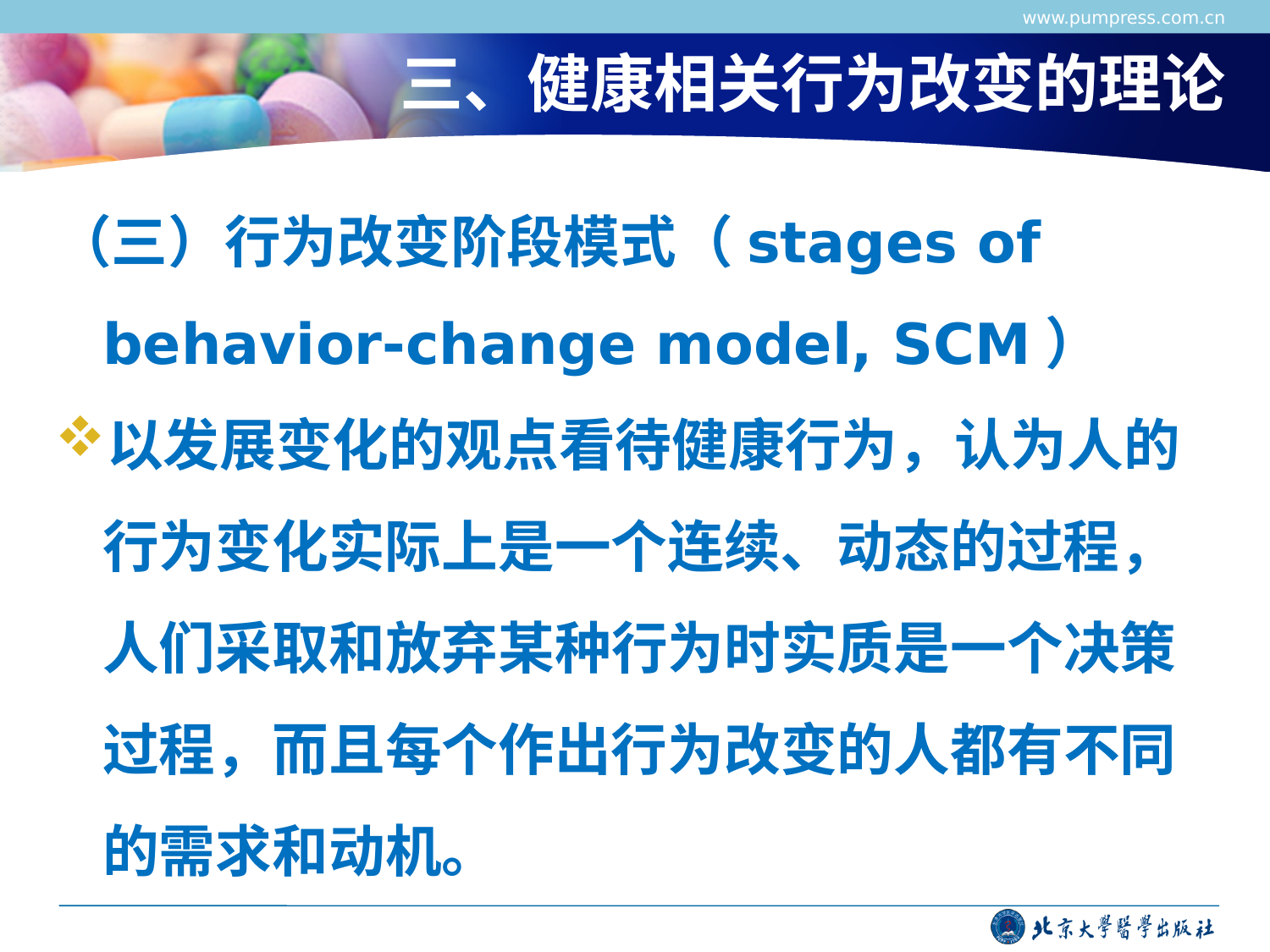

www.pumpress.com.cn
# 三、健康相关行为改变的理论
（三）行为改变阶段模式（stages of behavior-change model, SCM）
以发展变化的观点看待健康行为，认为人的行为变化实际上是一个连续、动态的过程，人们采取和放弃某种行为时实质是一个决策过程，而且每个作出行为改变的人都有不同的需求和动机。